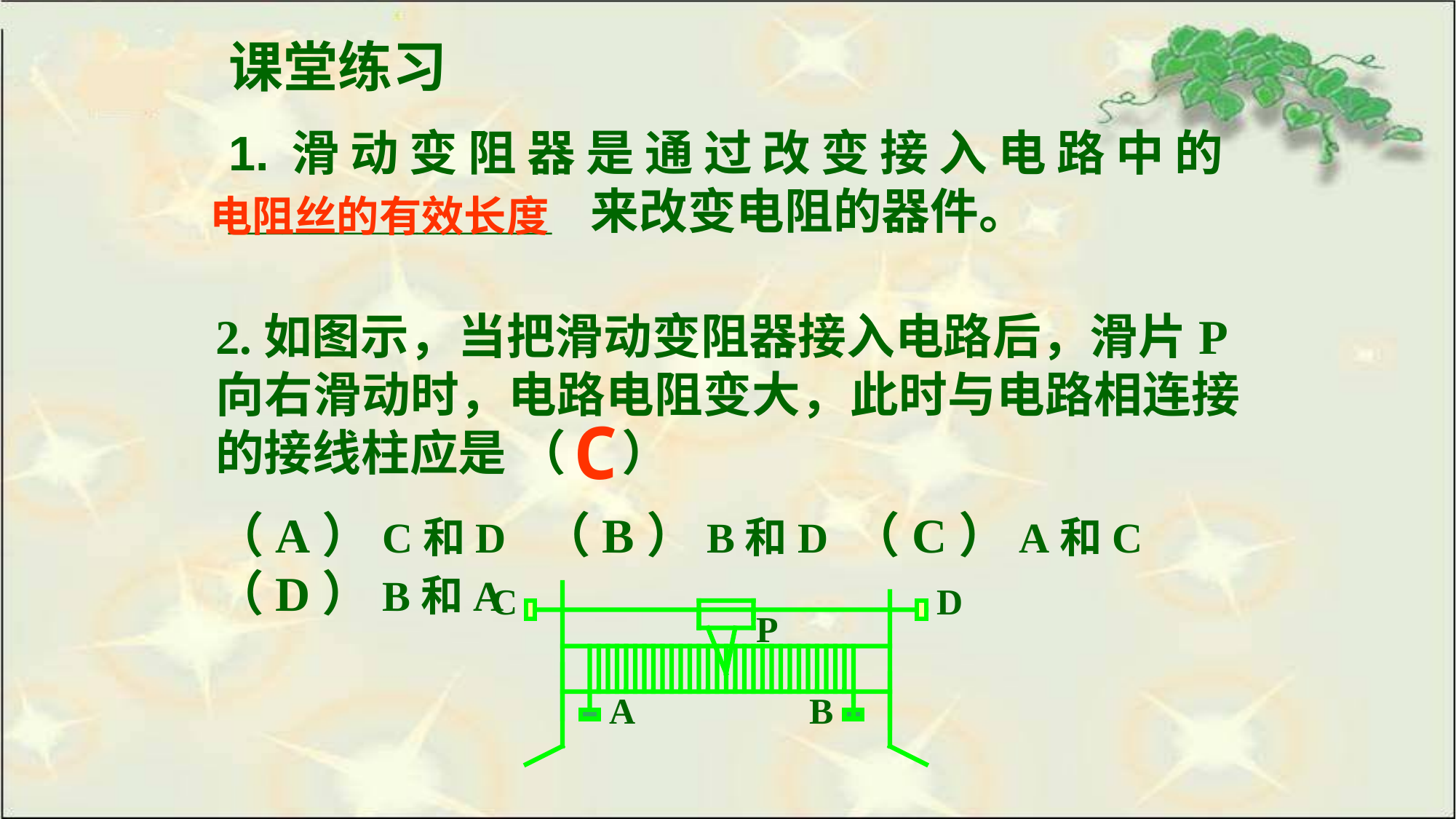

课堂练习
1.滑动变阻器是通过改变接入电路中的____________  来改变电阻的器件。
电阻丝的有效长度
2.如图示，当把滑动变阻器接入电路后，滑片P向右滑动时，电路电阻变大，此时与电路相连接的接线柱应是 （     ）
（A）C和D  （B）B和D （C）A和C  （D）B和A

C
C
D

A
B
  P